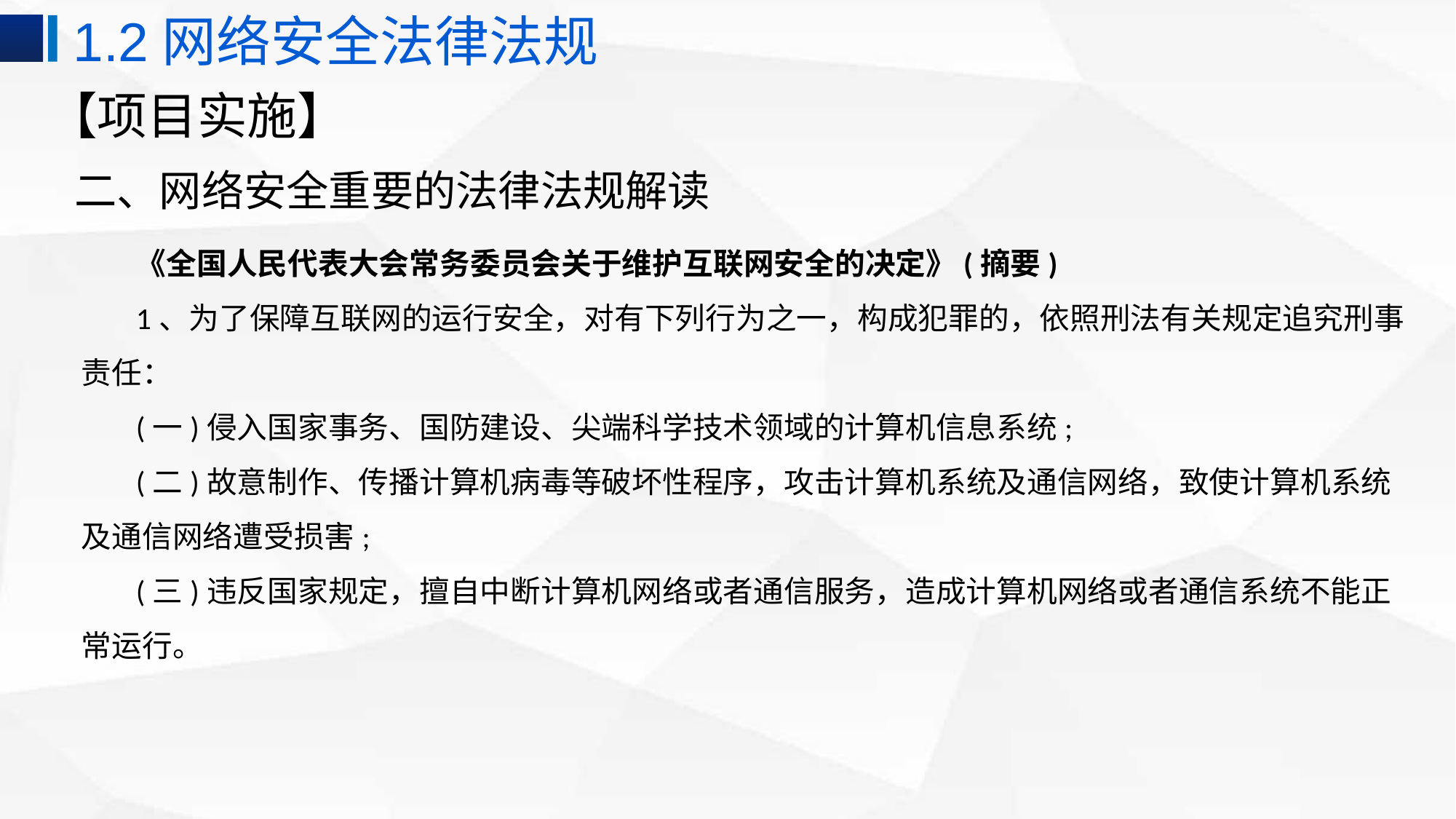

1.2网络安全法律法规

# 【项目实施】
二、网络安全重要的法律法规解读
《全国人民代表大会常务委员会关于维护互联网安全的决定》(摘要)
1、为了保障互联网的运行安全，对有下列行为之一，构成犯罪的，依照刑法有关规定追究刑事责任：
(一)侵入国家事务、国防建设、尖端科学技术领域的计算机信息系统;
(二)故意制作、传播计算机病毒等破坏性程序，攻击计算机系统及通信网络，致使计算机系统及通信网络遭受损害;
(三)违反国家规定，擅自中断计算机网络或者通信服务，造成计算机网络或者通信系统不能正常运行。